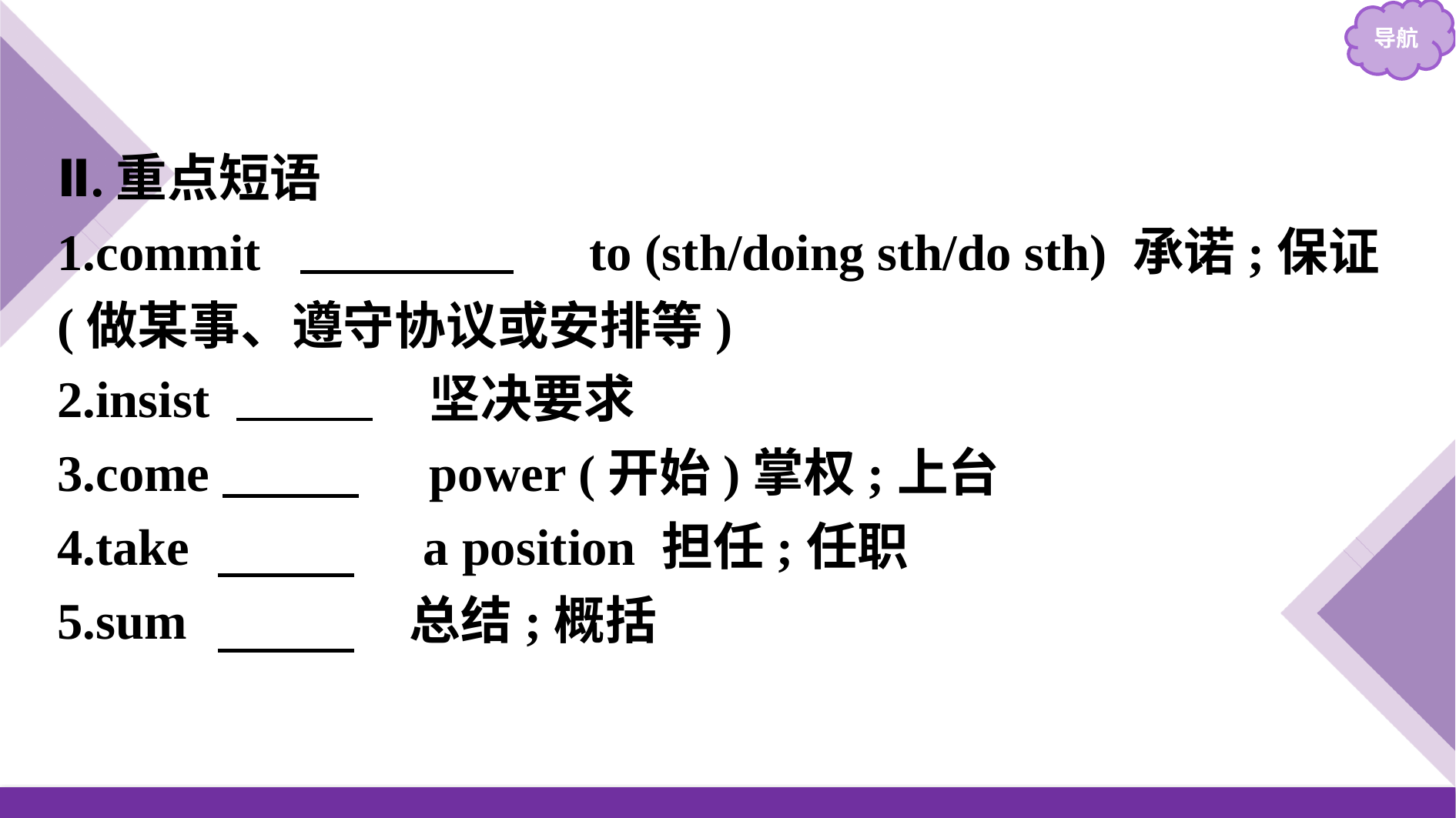

Ⅱ.重点短语
1.commit 　oneself　 to (sth/doing sth/do sth) 承诺;保证(做某事、遵守协议或安排等)
2.insist 　on　 坚决要求
3.come 　to　 power (开始)掌权;上台
4.take 　up　 a position 担任;任职
5.sum 　up　 总结;概括